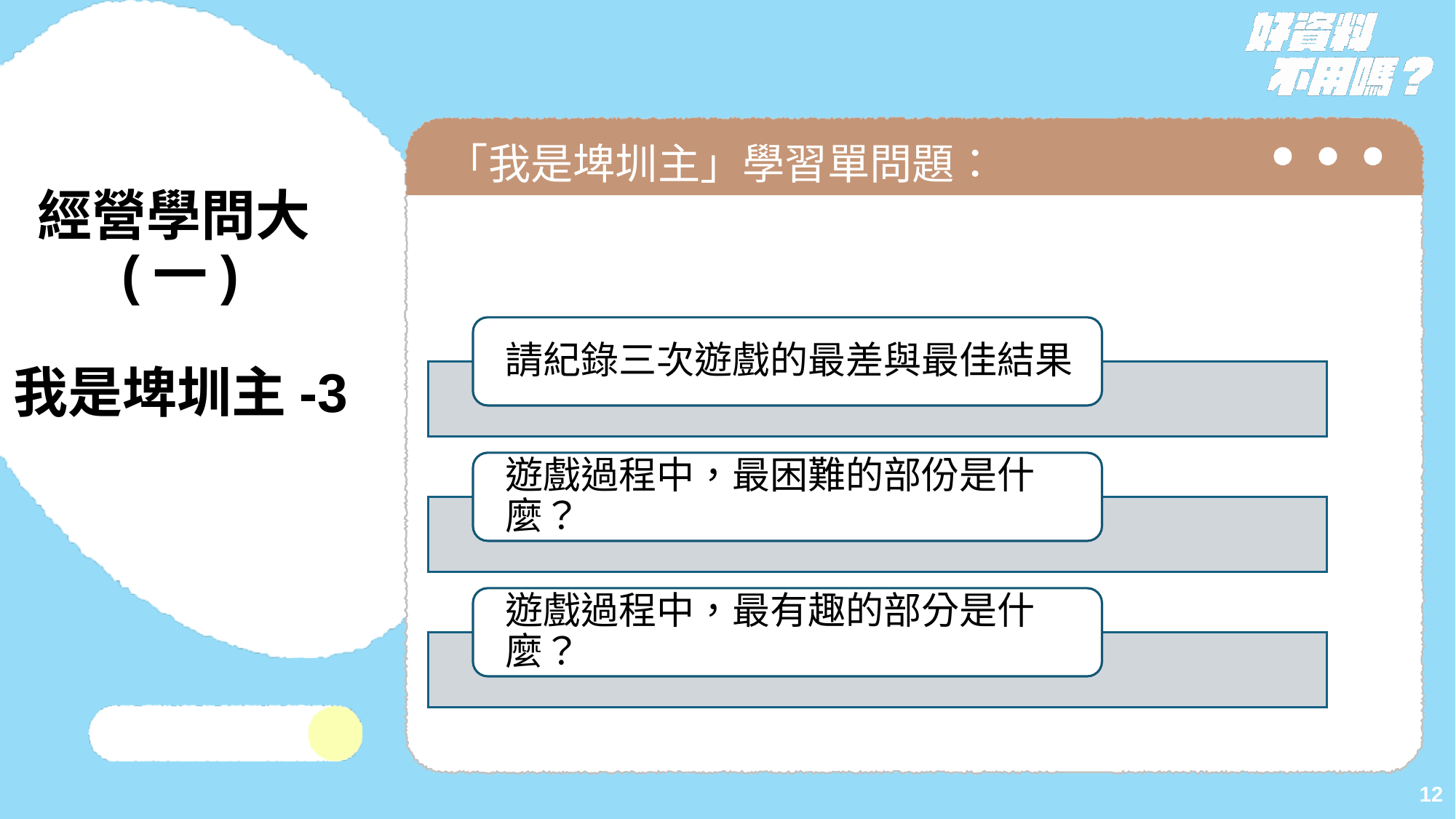

經營學問大(一)

我是埤圳主-3
「我是埤圳主」學習單問題：
請紀錄三次遊戲的最差與最佳結果
遊戲過程中，最困難的部份是什麼？
遊戲過程中，最有趣的部分是什麼？